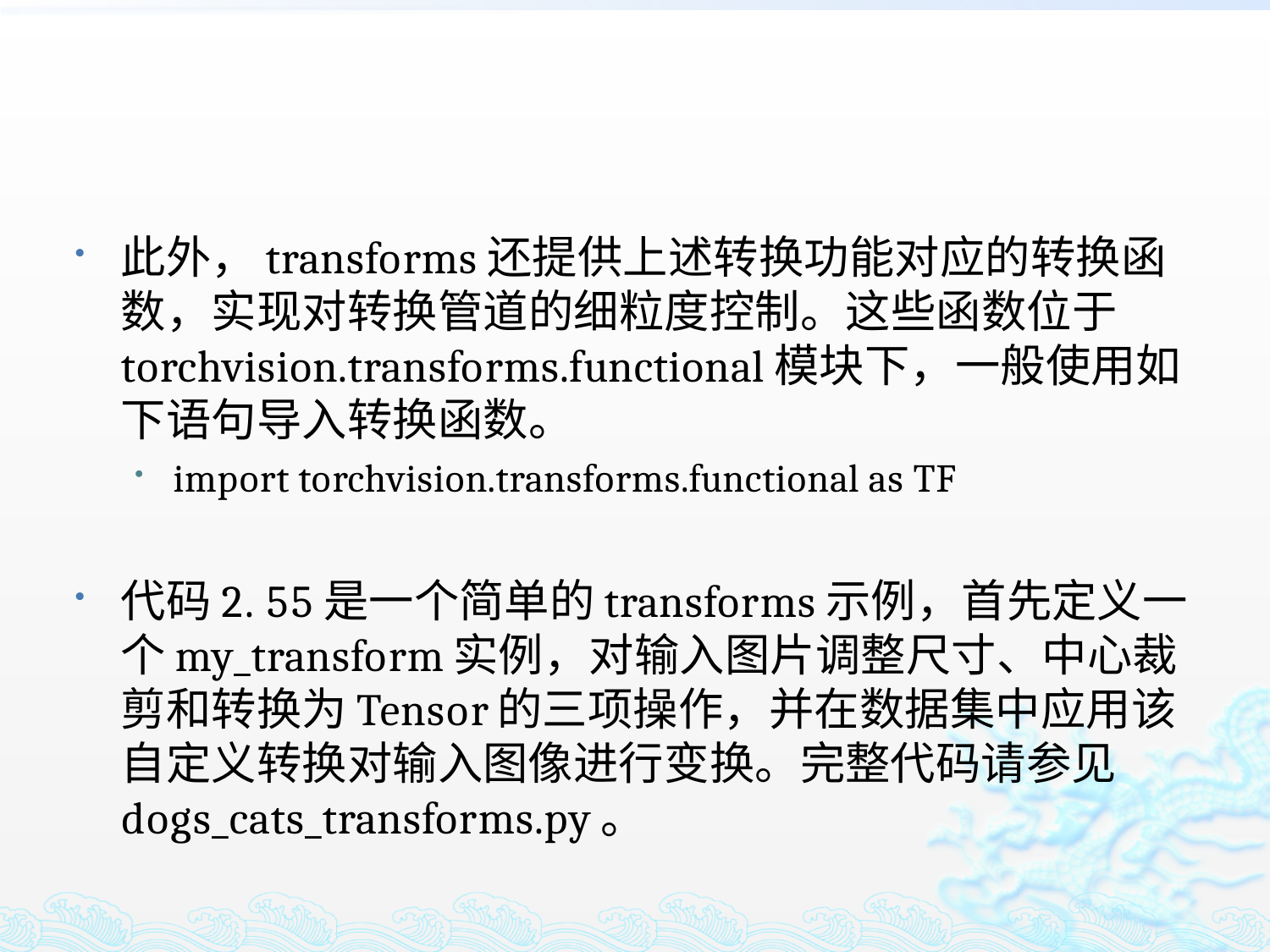

此外，transforms还提供上述转换功能对应的转换函数，实现对转换管道的细粒度控制。这些函数位于torchvision.transforms.functional模块下，一般使用如下语句导入转换函数。
import torchvision.transforms.functional as TF

代码2. 55是一个简单的transforms示例，首先定义一个my_transform实例，对输入图片调整尺寸、中心裁剪和转换为Tensor的三项操作，并在数据集中应用该自定义转换对输入图像进行变换。完整代码请参见dogs_cats_transforms.py。